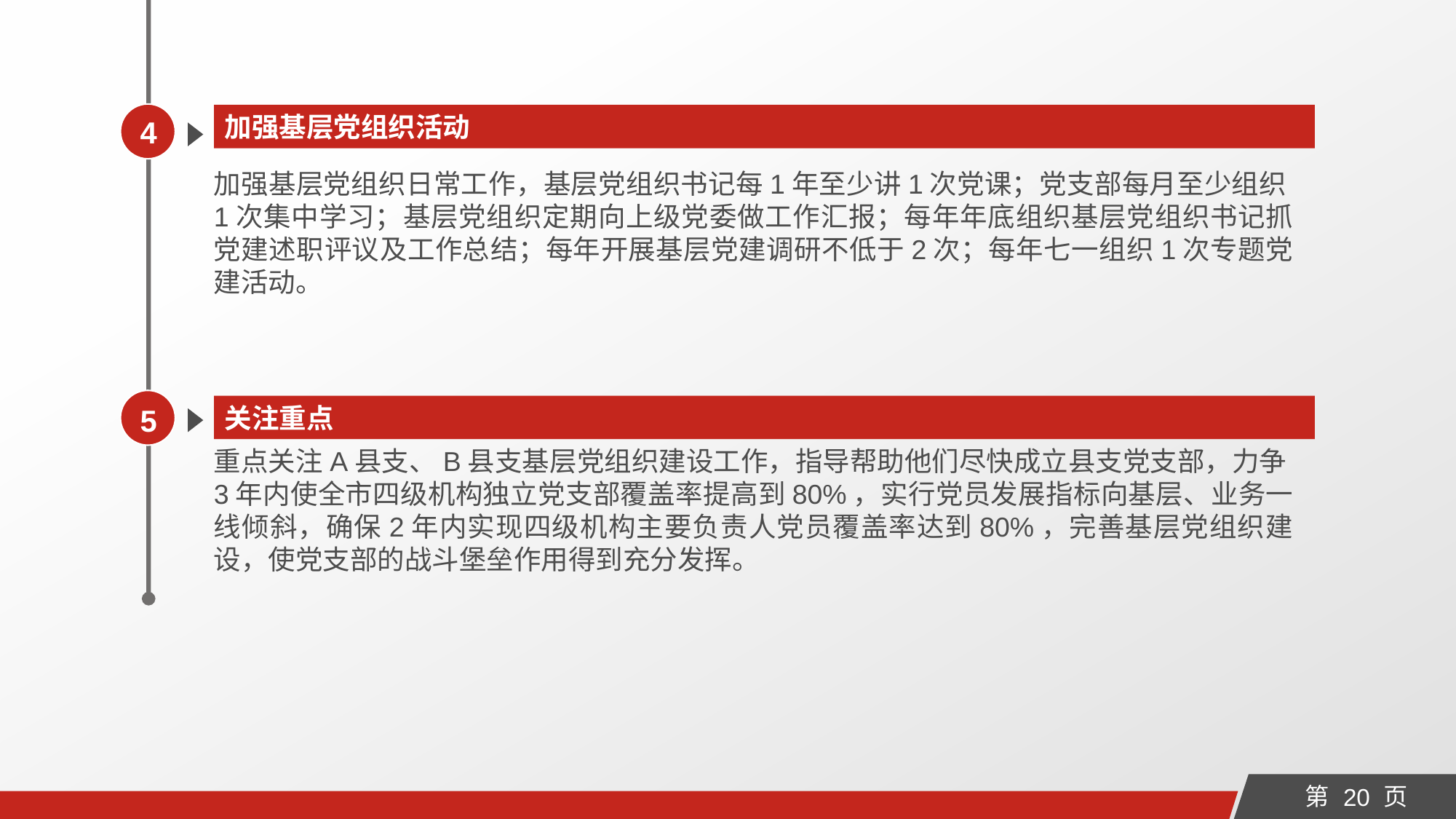

加强基层党组织活动
4

加强基层党组织日常工作，基层党组织书记每1年至少讲1次党课；党支部每月至少组织1次集中学习；基层党组织定期向上级党委做工作汇报；每年年底组织基层党组织书记抓党建述职评议及工作总结；每年开展基层党建调研不低于2次；每年七一组织1次专题党建活动。

关注重点
5

重点关注A县支、B县支基层党组织建设工作，指导帮助他们尽快成立县支党支部，力争3年内使全市四级机构独立党支部覆盖率提高到80%，实行党员发展指标向基层、业务一线倾斜，确保2年内实现四级机构主要负责人党员覆盖率达到80%，完善基层党组织建设，使党支部的战斗堡垒作用得到充分发挥。